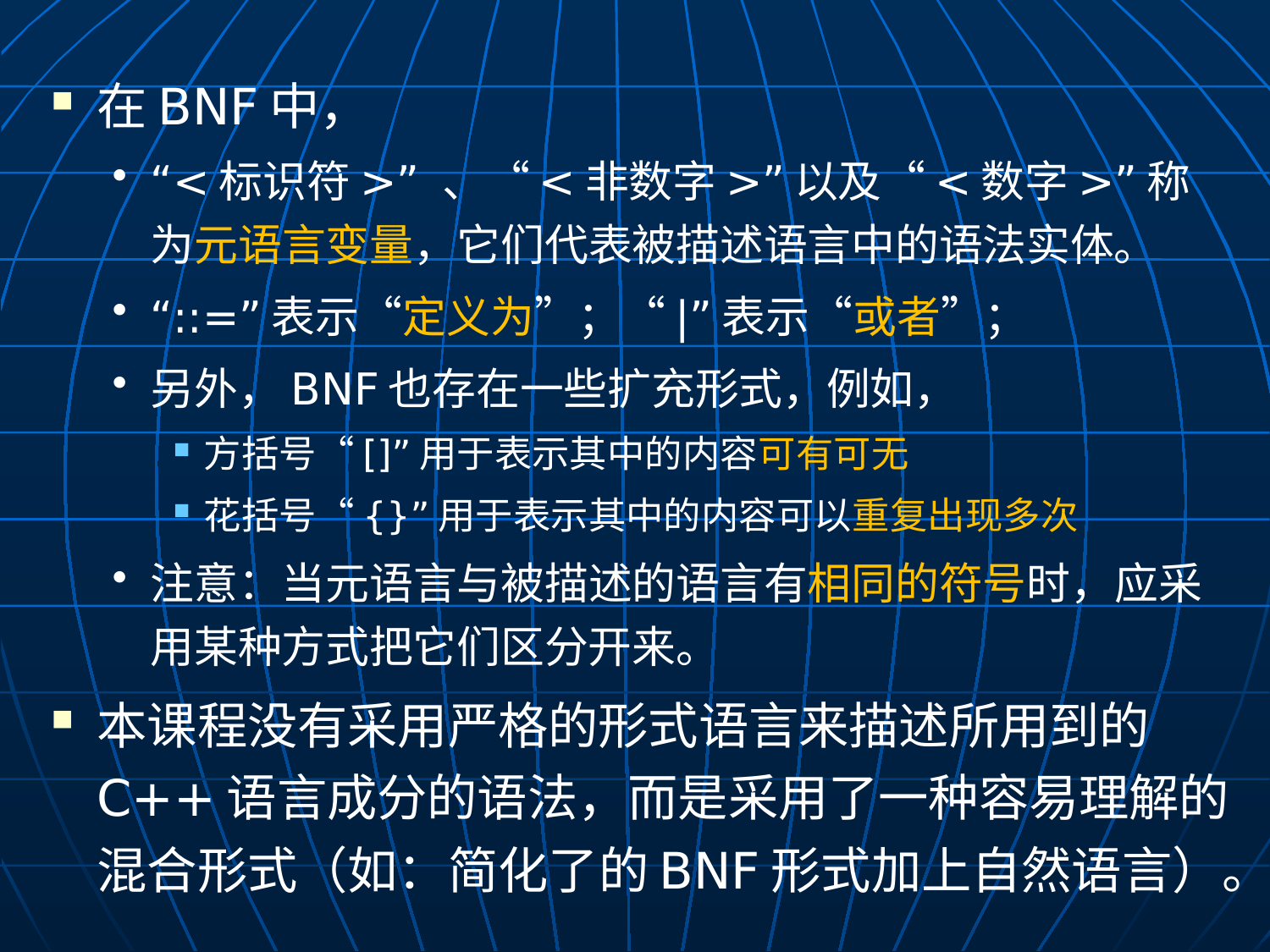

在BNF中，
“<标识符>” 、“<非数字>”以及“<数字>”称为元语言变量，它们代表被描述语言中的语法实体。
“::=”表示“定义为”；“|”表示“或者”；
另外，BNF也存在一些扩充形式，例如，
方括号“[]”用于表示其中的内容可有可无
花括号“{}”用于表示其中的内容可以重复出现多次
注意：当元语言与被描述的语言有相同的符号时，应采用某种方式把它们区分开来。
本课程没有采用严格的形式语言来描述所用到的C++语言成分的语法，而是采用了一种容易理解的混合形式（如：简化了的BNF形式加上自然语言）。